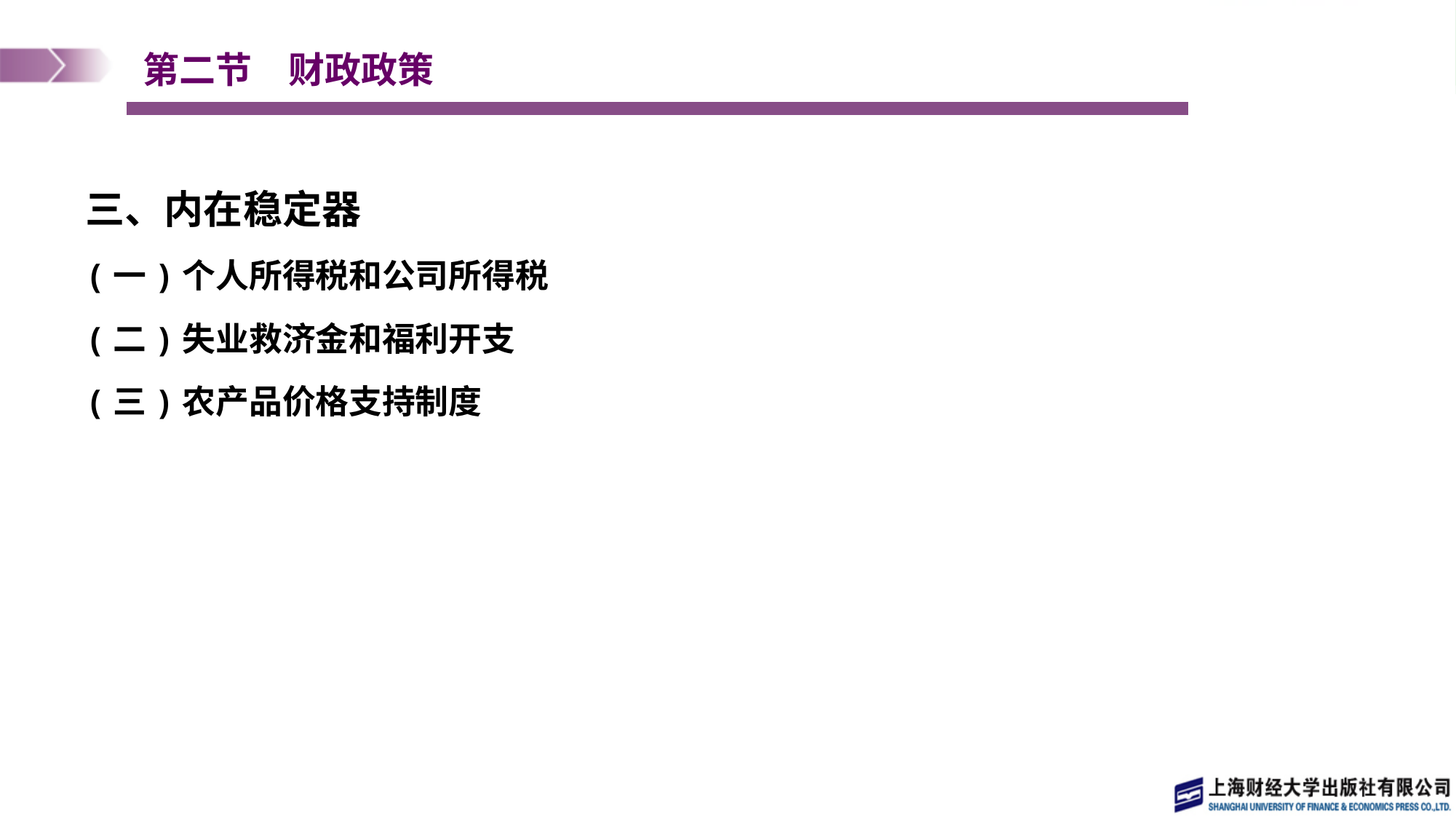

# 第二节　财政政策
三、内在稳定器
(一)个人所得税和公司所得税
(二)失业救济金和福利开支
(三)农产品价格支持制度